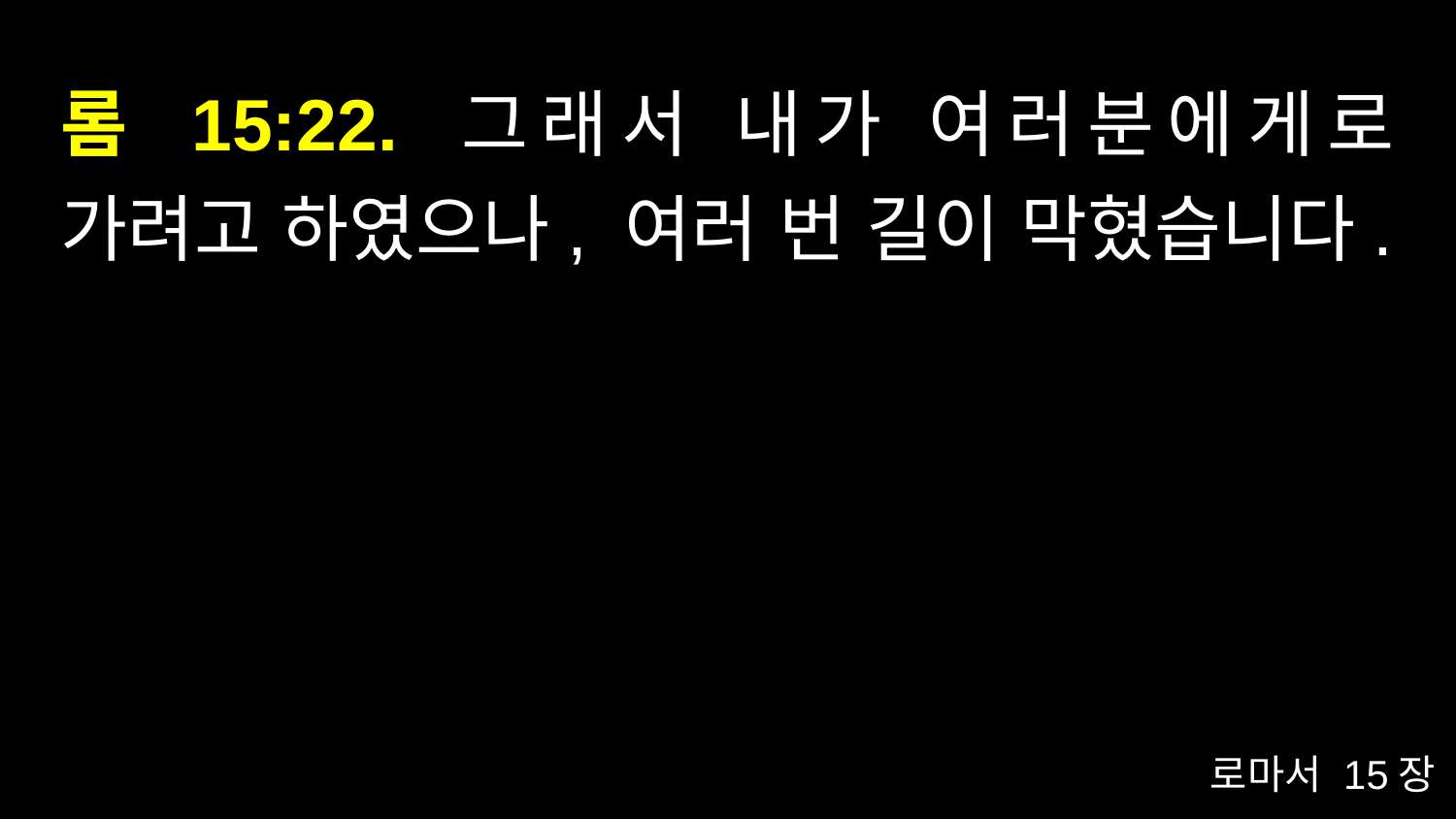

# 롬 15:22. 그래서 내가 여러분에게로 가려고 하였으나, 여러 번 길이 막혔습니다.
로마서 15장